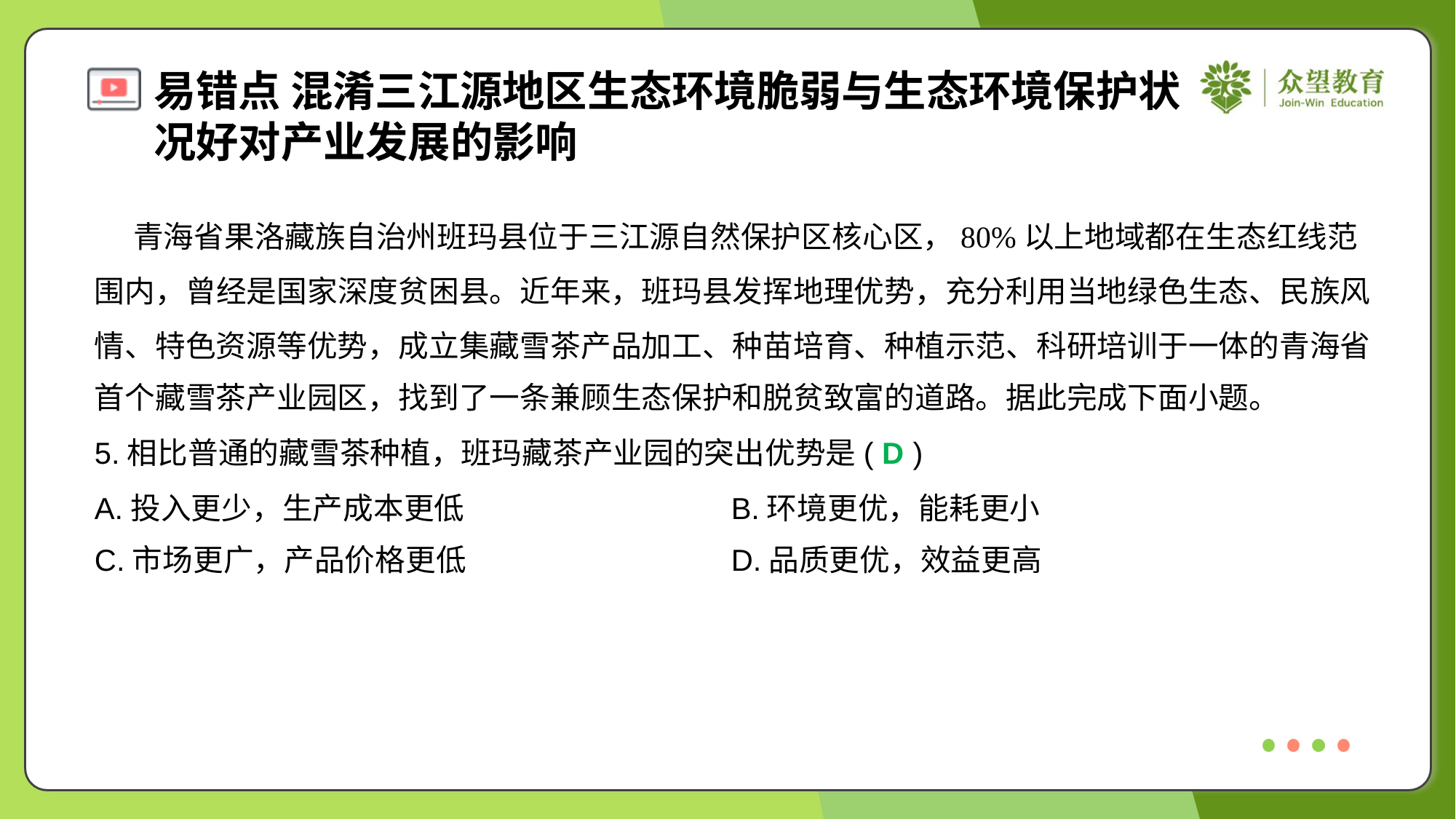

青海省果洛藏族自治州班玛县位于三江源自然保护区核心区，80%以上地域都在生态红线范
围内，曾经是国家深度贫困县。近年来，班玛县发挥地理优势，充分利用当地绿色生态、民族风
情、特色资源等优势，成立集藏雪茶产品加工、种苗培育、种植示范、科研培训于一体的青海省
首个藏雪茶产业园区，找到了一条兼顾生态保护和脱贫致富的道路。据此完成下面小题。
5.相比普通的藏雪茶种植，班玛藏茶产业园的突出优势是(     )
D
A.投入更少，生产成本更低	B.环境更优，能耗更小
C.市场更广，产品价格更低	D.品质更优，效益更高